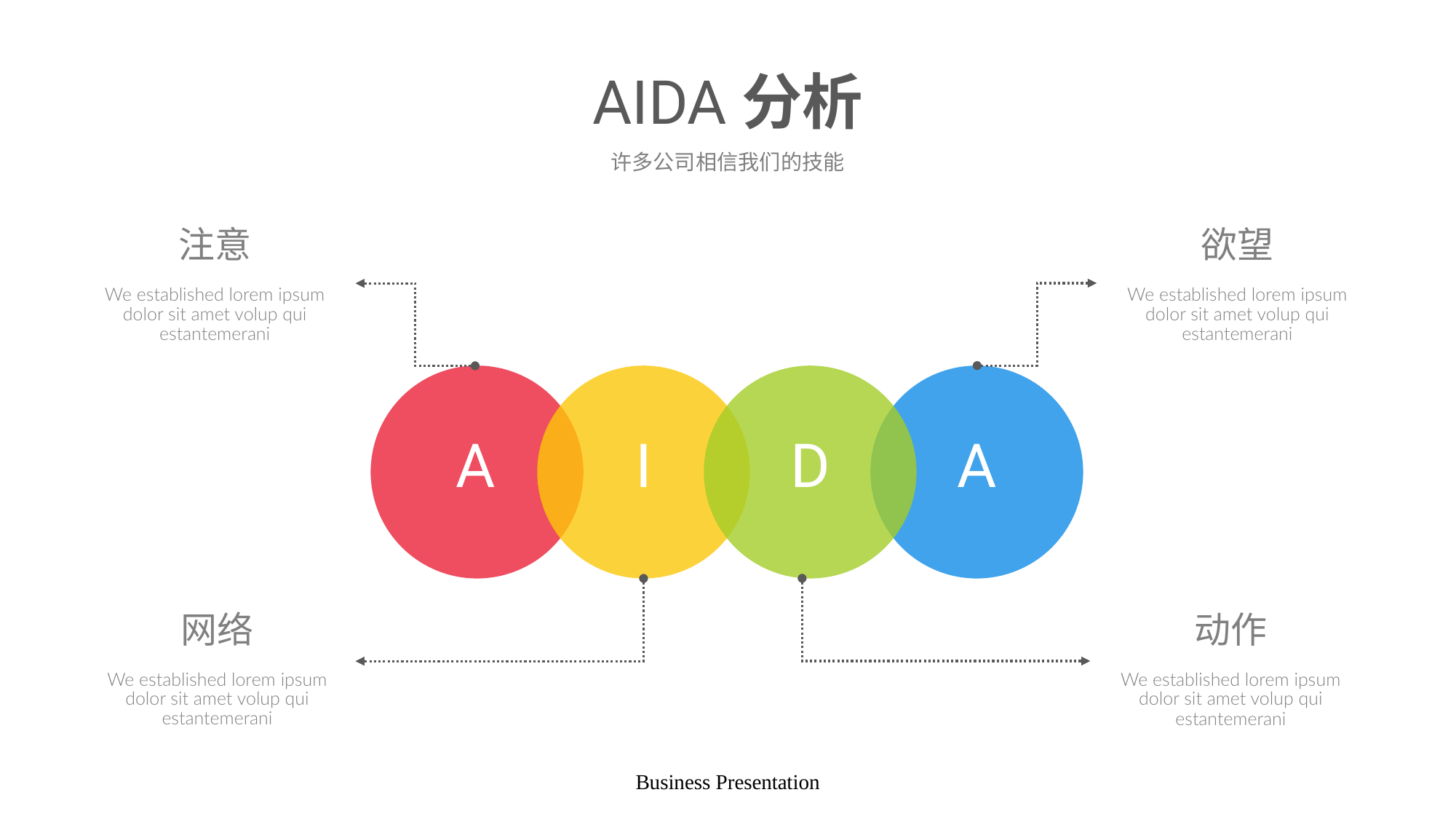

# AIDA分析
许多公司相信我们的技能
注意
欲望
We established lorem ipsum dolor sit amet volup qui estantemerani
We established lorem ipsum dolor sit amet volup qui estantemerani

A
I
D
A
网络
动作
We established lorem ipsum dolor sit amet volup qui estantemerani
We established lorem ipsum dolor sit amet volup qui estantemerani
Business Presentation
53